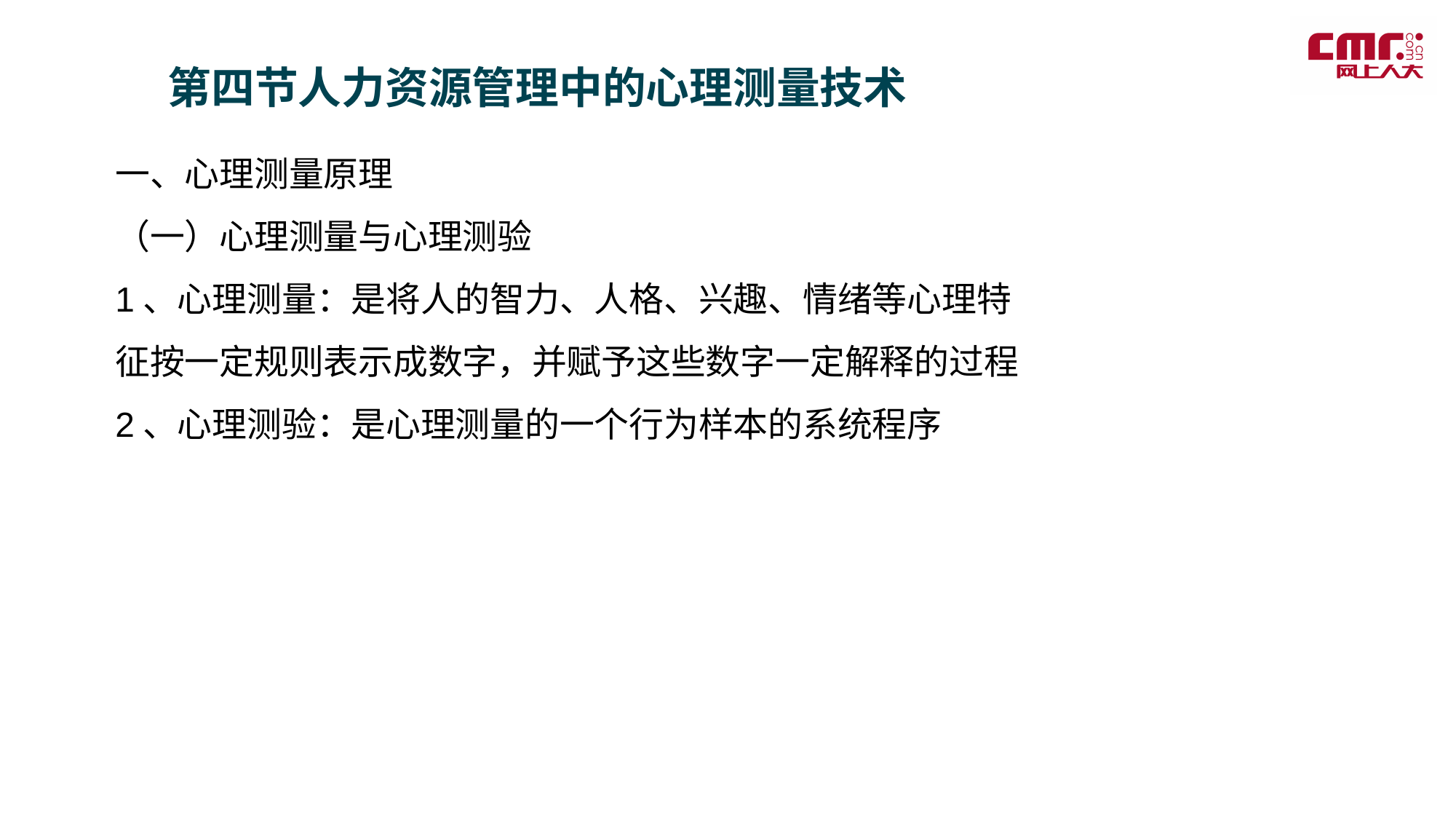

第四节人力资源管理中的心理测量技术
一、心理测量原理
（一）心理测量与心理测验
1、心理测量：是将人的智力、人格、兴趣、情绪等心理特征按一定规则表示成数字，并赋予这些数字一定解释的过程
2、心理测验：是心理测量的一个行为样本的系统程序